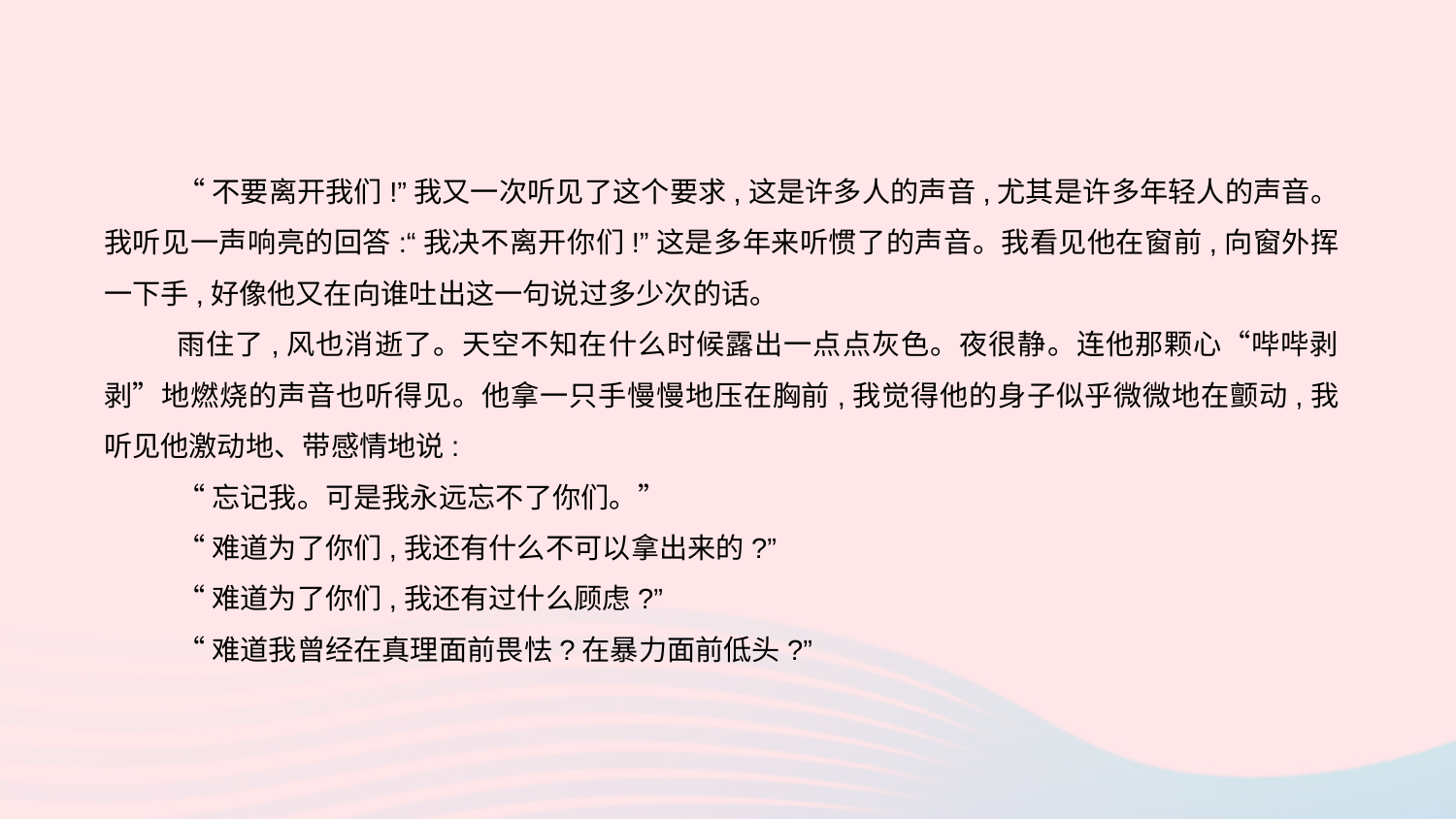

“不要离开我们!”我又一次听见了这个要求,这是许多人的声音,尤其是许多年轻人的声音。我听见一声响亮的回答:“我决不离开你们!”这是多年来听惯了的声音。我看见他在窗前,向窗外挥一下手,好像他又在向谁吐出这一句说过多少次的话。
雨住了,风也消逝了。天空不知在什么时候露出一点点灰色。夜很静。连他那颗心“哔哔剥剥”地燃烧的声音也听得见。他拿一只手慢慢地压在胸前,我觉得他的身子似乎微微地在颤动,我听见他激动地、带感情地说:
“忘记我。可是我永远忘不了你们。”
“难道为了你们,我还有什么不可以拿出来的?”
“难道为了你们,我还有过什么顾虑?”
“难道我曾经在真理面前畏怯?在暴力面前低头?”